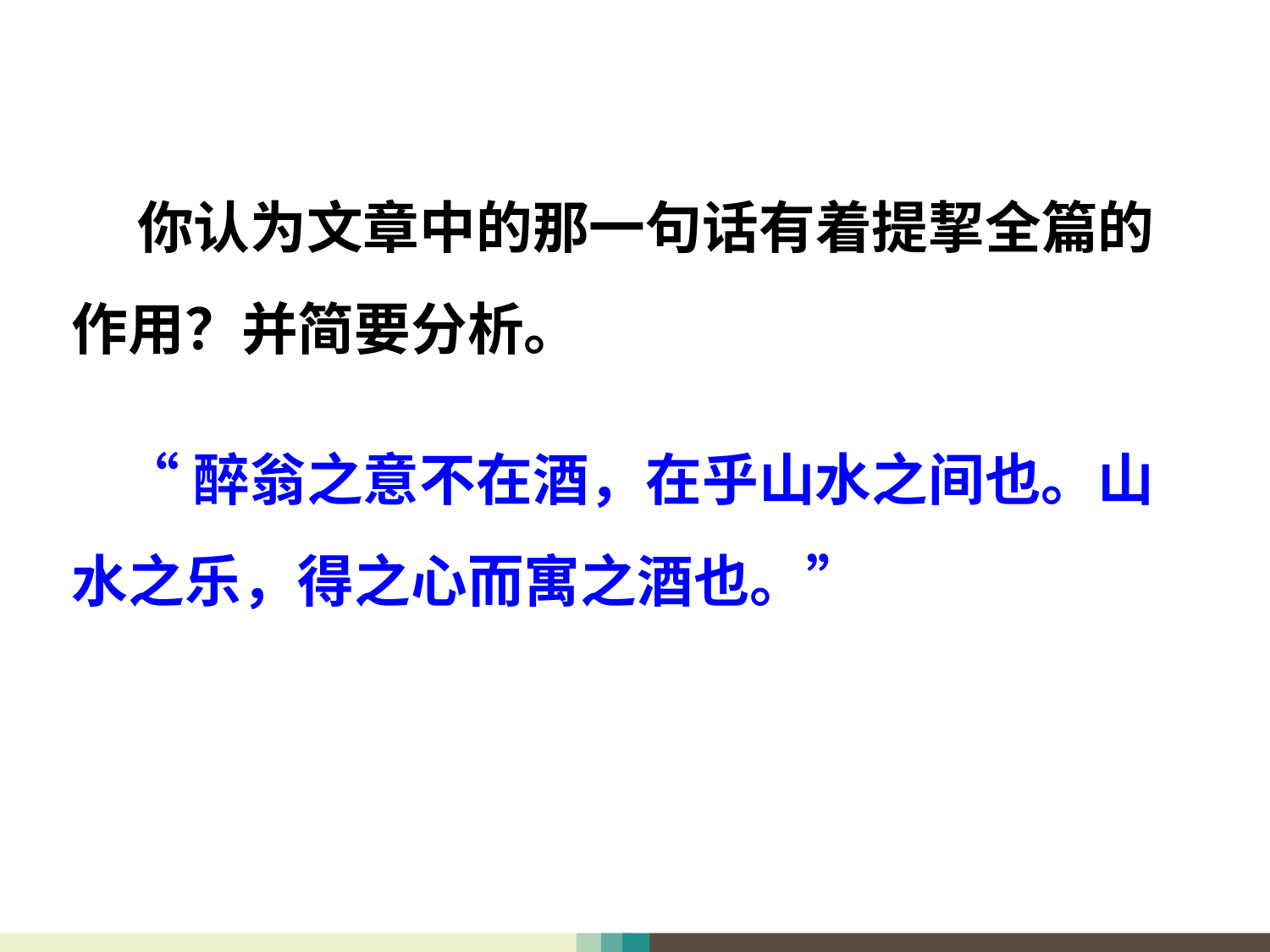

你认为文章中的那一句话有着提挈全篇的作用？并简要分析。
    “醉翁之意不在酒，在乎山水之间也。山水之乐，得之心而寓之酒也。”